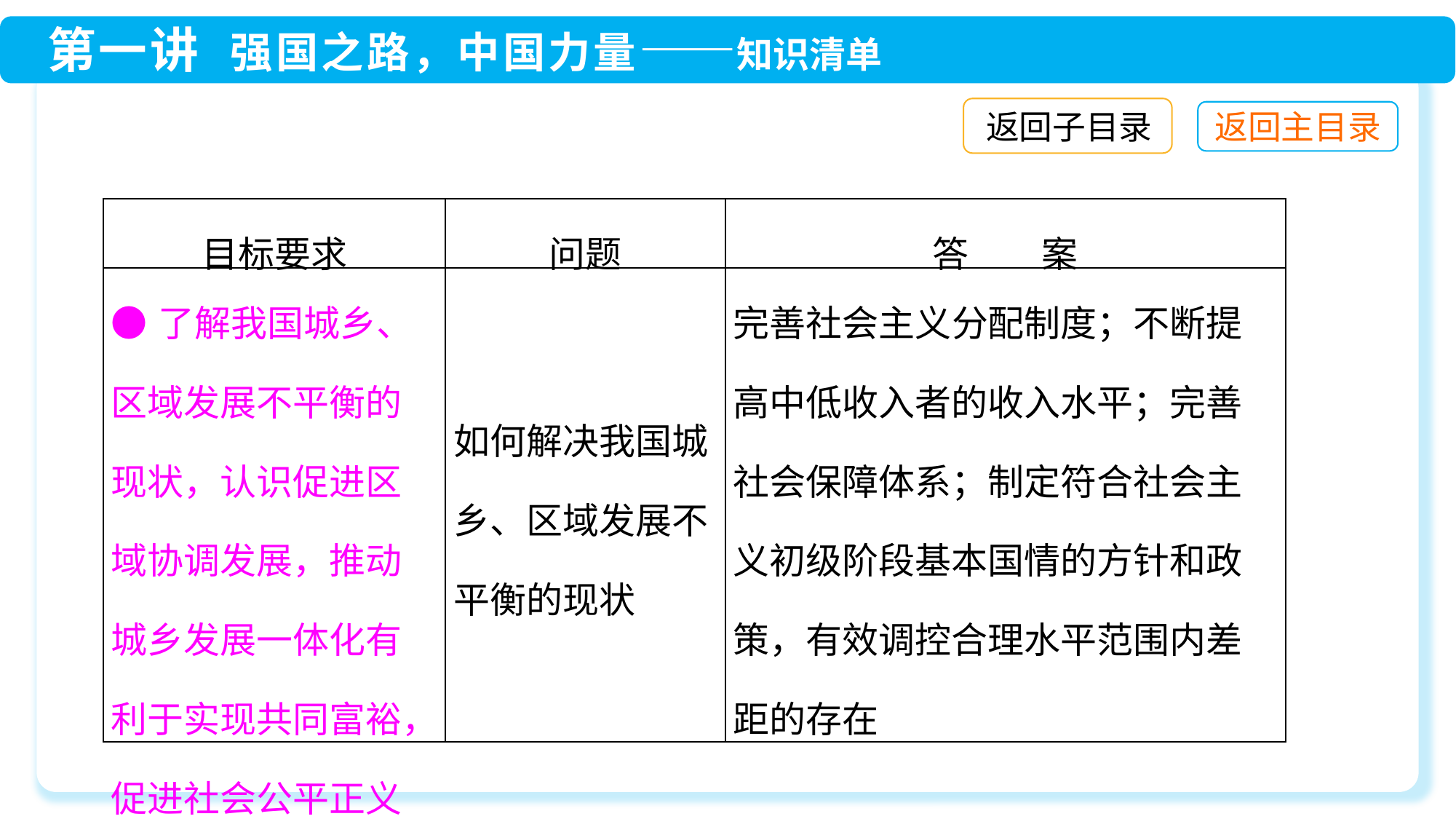

返回子目录
| 目标要求 | 问题 | 答　　案 |
| --- | --- | --- |
| ●了解我国城乡、区域发展不平衡的现状，认识促进区域协调发展，推动城乡发展一体化有利于实现共同富裕，促进社会公平正义 | 如何解决我国城乡、区域发展不平衡的现状 | 完善社会主义分配制度；不断提高中低收入者的收入水平；完善社会保障体系；制定符合社会主义初级阶段基本国情的方针和政策，有效调控合理水平范围内差距的存在 |